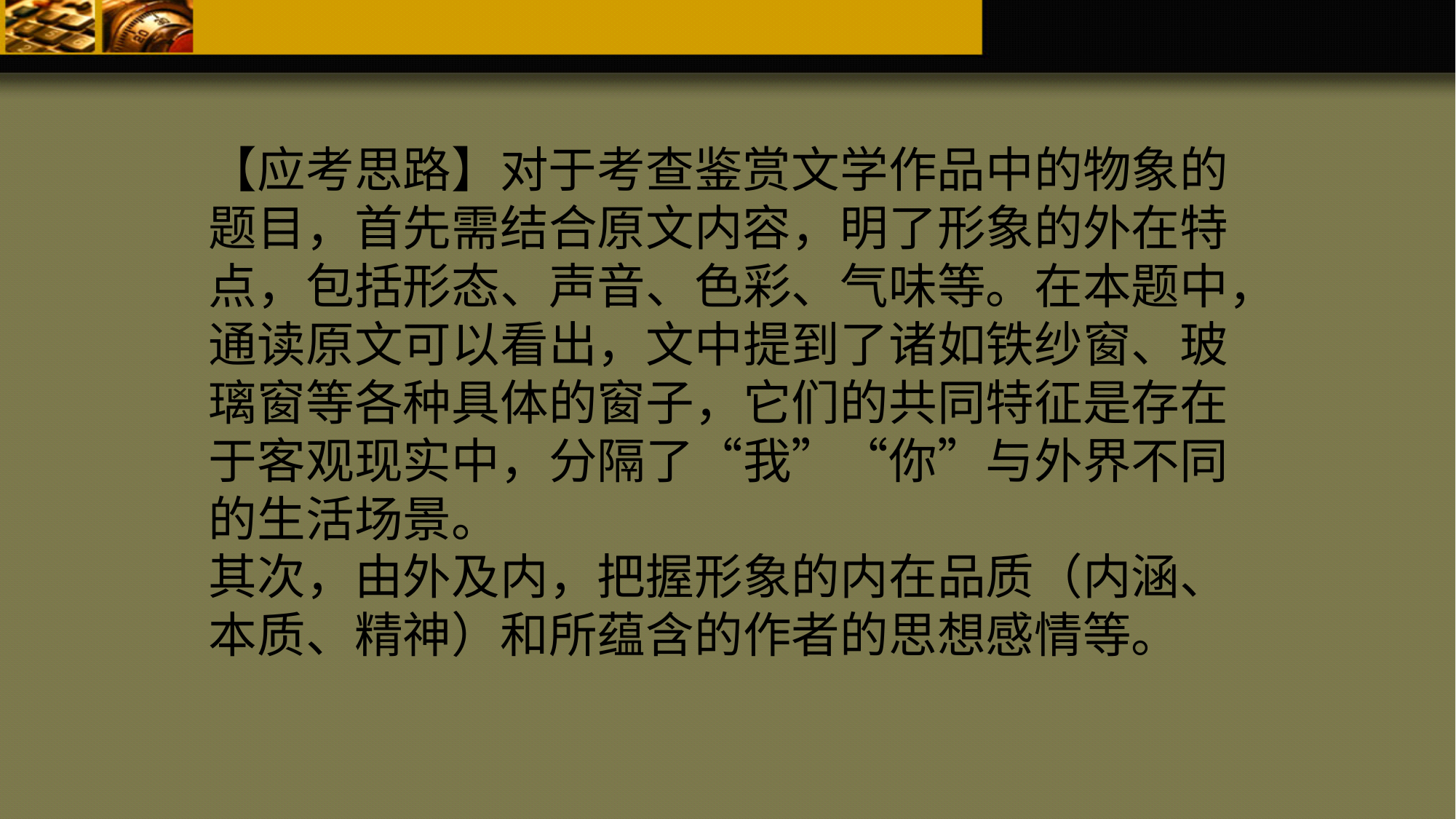

【应考思路】对于考查鉴赏文学作品中的物象的题目，首先需结合原文内容，明了形象的外在特点，包括形态、声音、色彩、气味等。在本题中，通读原文可以看出，文中提到了诸如铁纱窗、玻璃窗等各种具体的窗子，它们的共同特征是存在于客观现实中，分隔了“我”“你”与外界不同的生活场景。
其次，由外及内，把握形象的内在品质（内涵、本质、精神）和所蕴含的作者的思想感情等。